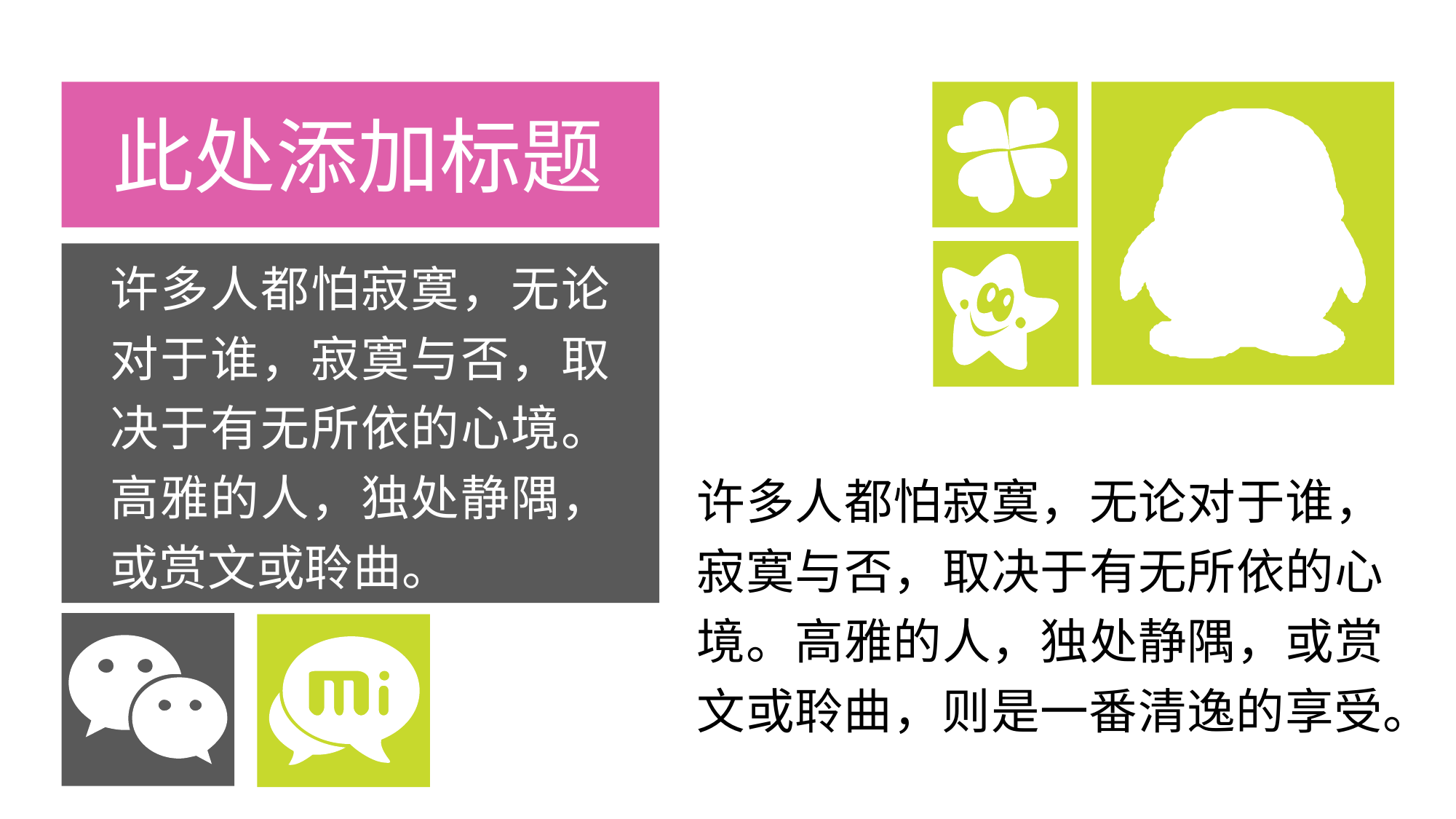

此处添加标题

许多人都怕寂寞，无论对于谁，寂寞与否，取决于有无所依的心境。高雅的人，独处静隅，或赏文或聆曲。

许多人都怕寂寞，无论对于谁，寂寞与否，取决于有无所依的心境。高雅的人，独处静隅，或赏文或聆曲，则是一番清逸的享受。